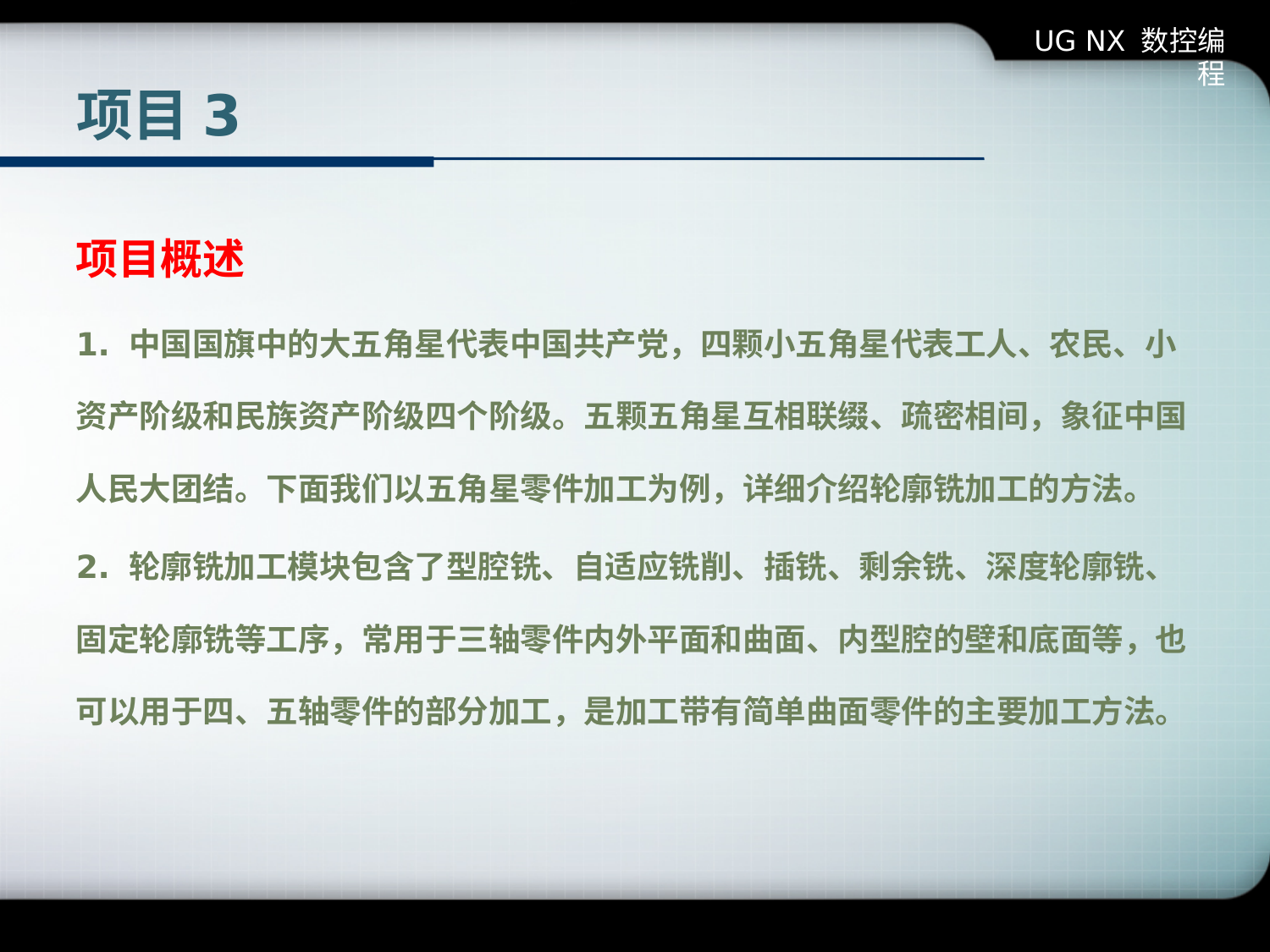

UG NX 数控编程
# 项目3
项目概述
1. 中国国旗中的大五角星代表中国共产党，四颗小五角星代表工人、农民、小资产阶级和民族资产阶级四个阶级。五颗五角星互相联缀、疏密相间，象征中国人民大团结。下面我们以五角星零件加工为例，详细介绍轮廓铣加工的方法。
2. 轮廓铣加工模块包含了型腔铣、自适应铣削、插铣、剩余铣、深度轮廓铣、固定轮廓铣等工序，常用于三轴零件内外平面和曲面、内型腔的壁和底面等，也可以用于四、五轴零件的部分加工，是加工带有简单曲面零件的主要加工方法。